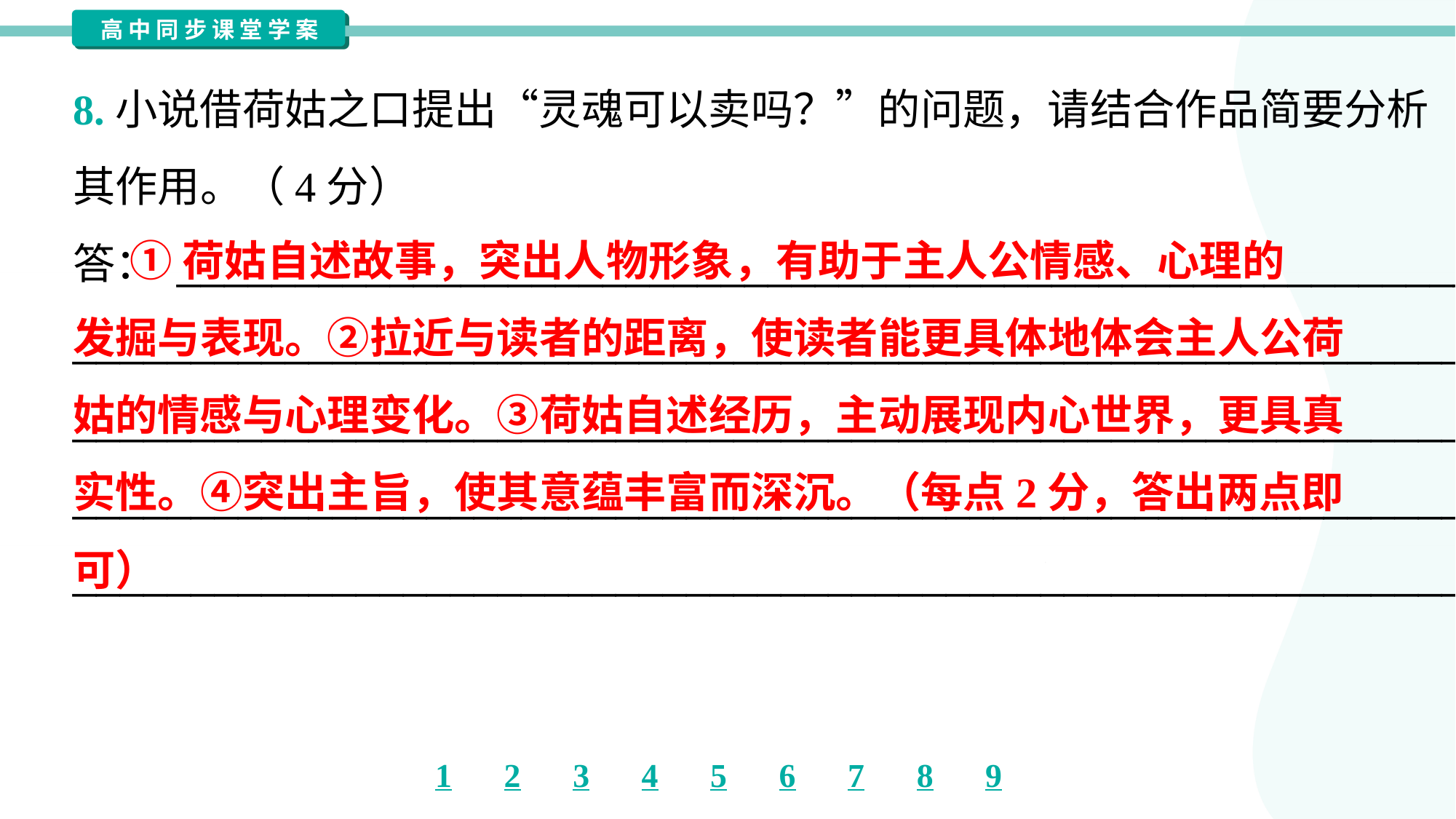

8.小说借荷姑之口提出“灵魂可以卖吗？”的问题，请结合作品简要分析
其作用。（4分）
答： ________________________________________________________
_____________________________________________________________
_____________________________________________________________
_____________________________________________________________
_____________________________________________________________
      ①荷姑自述故事，突出人物形象，有助于主人公情感、心理的
发掘与表现。②拉近与读者的距离，使读者能更具体地体会主人公荷
姑的情感与心理变化。③荷姑自述经历，主动展现内心世界，更具真
实性。④突出主旨，使其意蕴丰富而深沉。（每点2分，答出两点即
可）